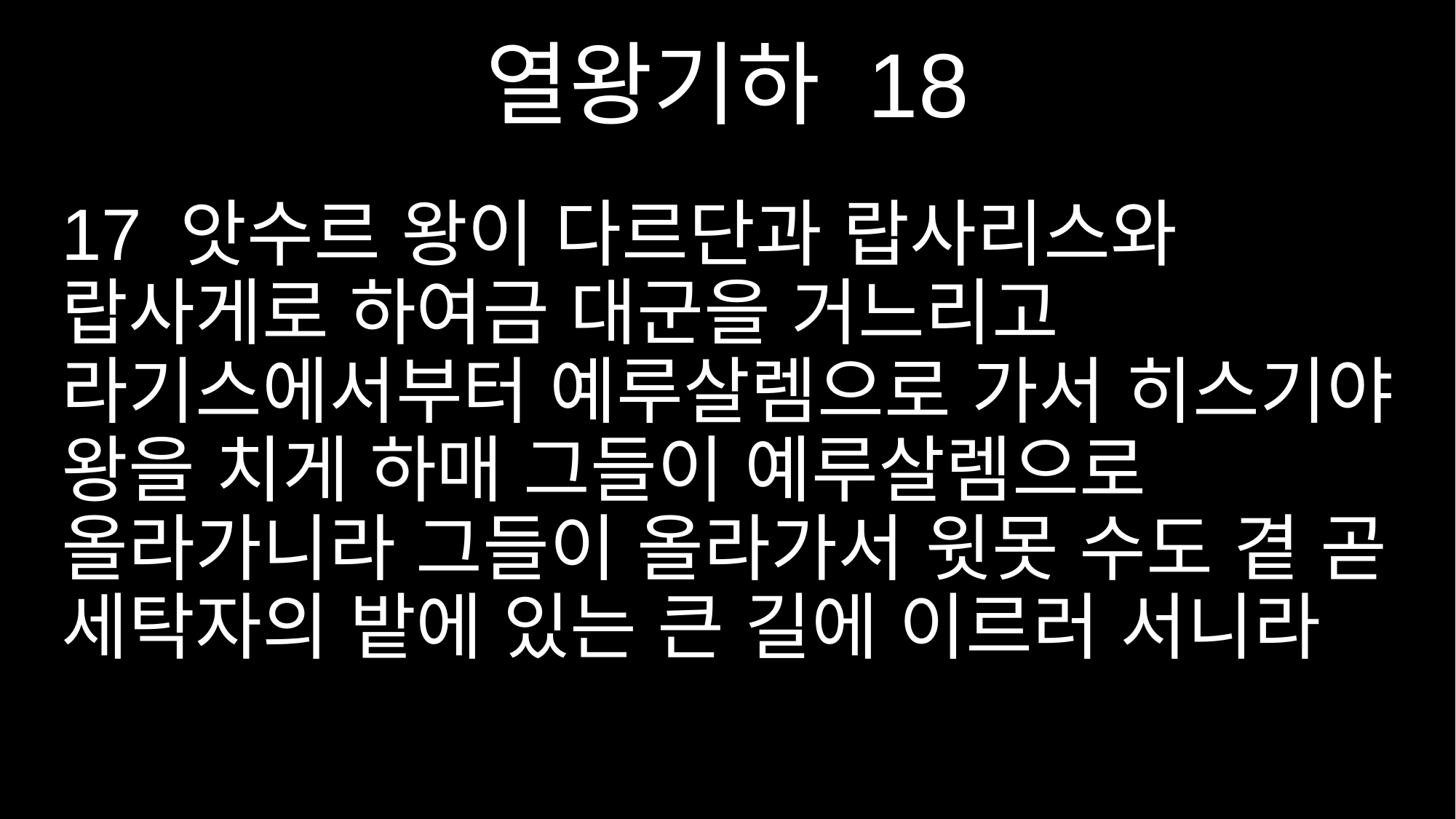

열왕기하 18
17 앗수르 왕이 다르단과 랍사리스와 랍사게로 하여금 대군을 거느리고 라기스에서부터 예루살렘으로 가서 히스기야 왕을 치게 하매 그들이 예루살렘으로 올라가니라 그들이 올라가서 윗못 수도 곁 곧 세탁자의 밭에 있는 큰 길에 이르러 서니라